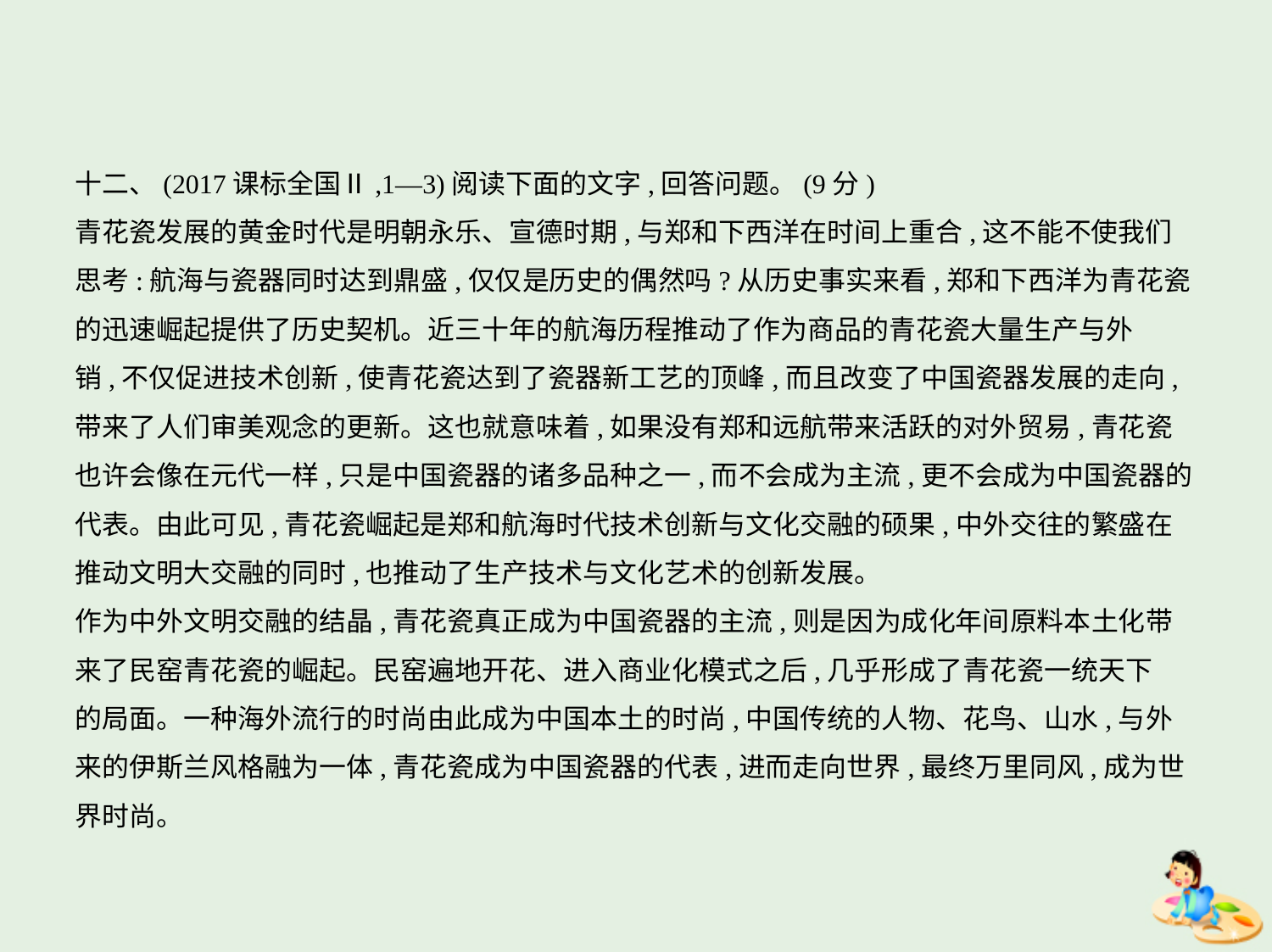

十二、(2017课标全国Ⅱ,1—3)阅读下面的文字,回答问题。(9分)
青花瓷发展的黄金时代是明朝永乐、宣德时期,与郑和下西洋在时间上重合,这不能不使我们
思考:航海与瓷器同时达到鼎盛,仅仅是历史的偶然吗?从历史事实来看,郑和下西洋为青花瓷
的迅速崛起提供了历史契机。近三十年的航海历程推动了作为商品的青花瓷大量生产与外
销,不仅促进技术创新,使青花瓷达到了瓷器新工艺的顶峰,而且改变了中国瓷器发展的走向,
带来了人们审美观念的更新。这也就意味着,如果没有郑和远航带来活跃的对外贸易,青花瓷
也许会像在元代一样,只是中国瓷器的诸多品种之一,而不会成为主流,更不会成为中国瓷器的
代表。由此可见,青花瓷崛起是郑和航海时代技术创新与文化交融的硕果,中外交往的繁盛在
推动文明大交融的同时,也推动了生产技术与文化艺术的创新发展。
作为中外文明交融的结晶,青花瓷真正成为中国瓷器的主流,则是因为成化年间原料本土化带
来了民窑青花瓷的崛起。民窑遍地开花、进入商业化模式之后,几乎形成了青花瓷一统天下
的局面。一种海外流行的时尚由此成为中国本土的时尚,中国传统的人物、花鸟、山水,与外
来的伊斯兰风格融为一体,青花瓷成为中国瓷器的代表,进而走向世界,最终万里同风,成为世
界时尚。